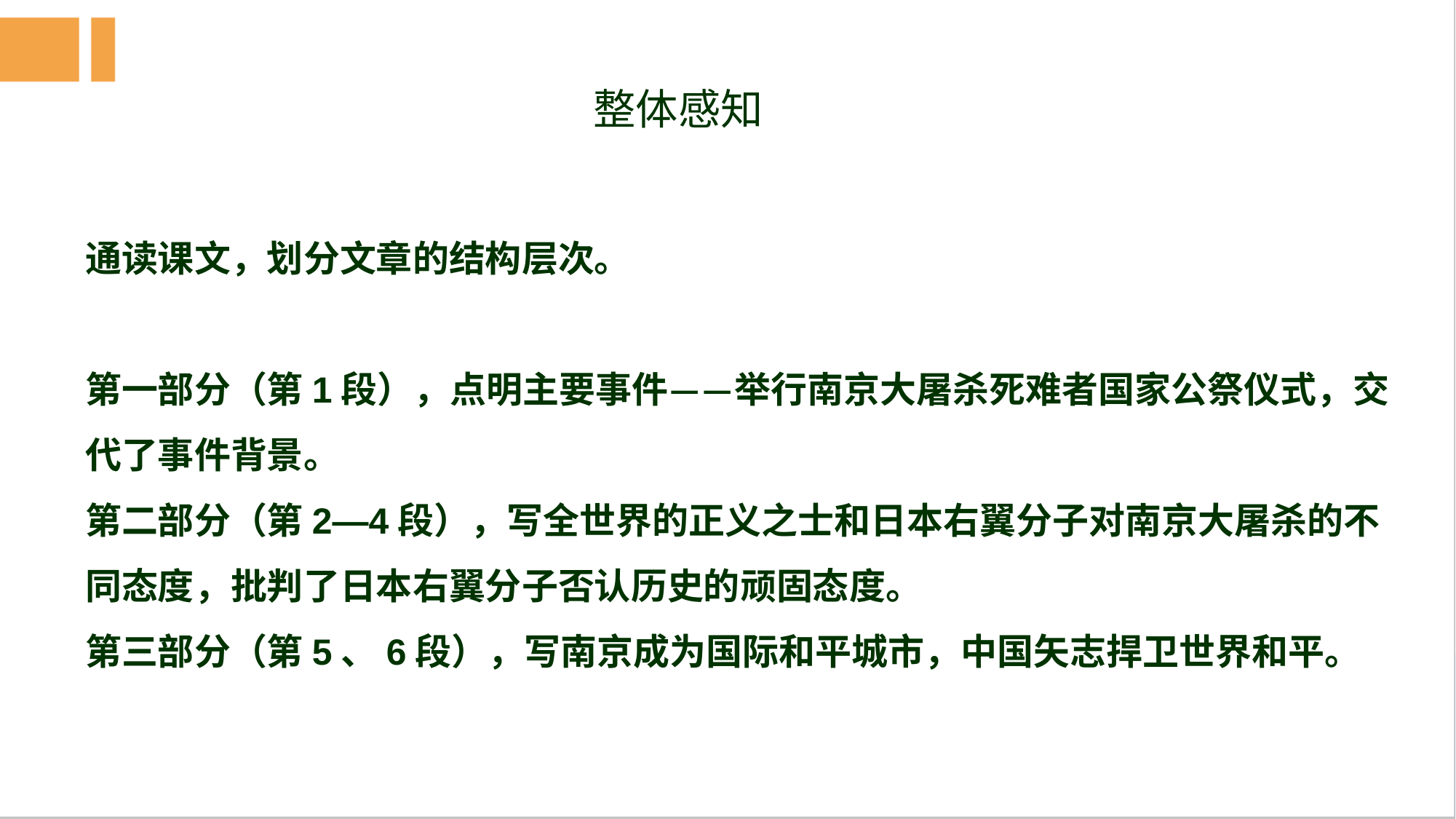

整体感知
通读课文，划分文章的结构层次。

第一部分（第1段），点明主要事件——举行南京大屠杀死难者国家公祭仪式，交代了事件背景。
第二部分（第2—4段），写全世界的正义之士和日本右翼分子对南京大屠杀的不同态度，批判了日本右翼分子否认历史的顽固态度。
第三部分（第5、6段），写南京成为国际和平城市，中国矢志捍卫世界和平。